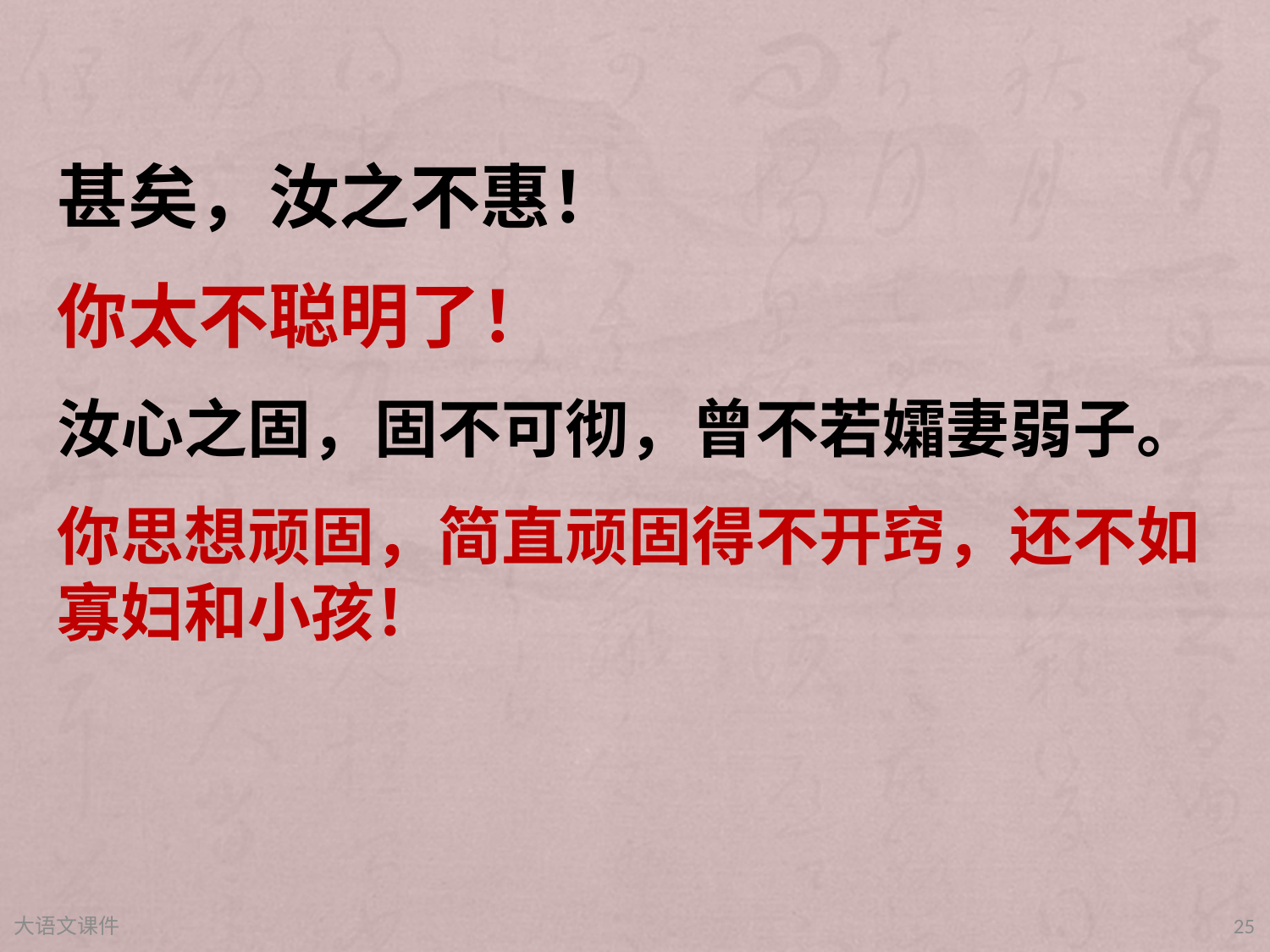

甚矣，汝之不惠！
你太不聪明了！
汝心之固，固不可彻，曾不若孀妻弱子。
你思想顽固，简直顽固得不开窍，还不如寡妇和小孩！

大语文课件
25